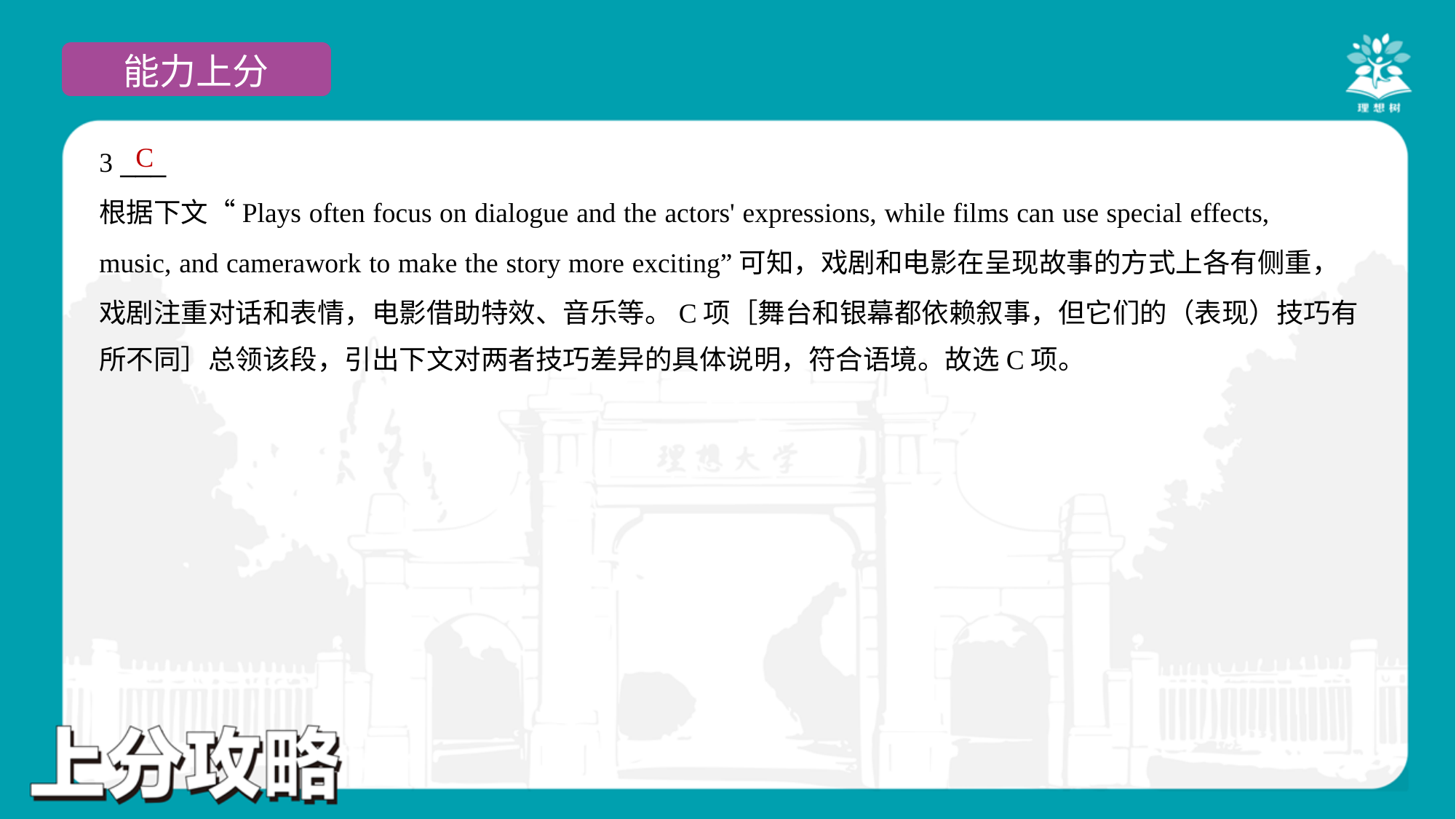

C
3 ___
根据下文“Plays often focus on dialogue and the actors' expressions, while films can use special effects,
music, and camerawork to make the story more exciting”可知，戏剧和电影在呈现故事的方式上各有侧重，
戏剧注重对话和表情，电影借助特效、音乐等。C项［舞台和银幕都依赖叙事，但它们的（表现）技巧有
所不同］总领该段，引出下文对两者技巧差异的具体说明，符合语境。故选C项。